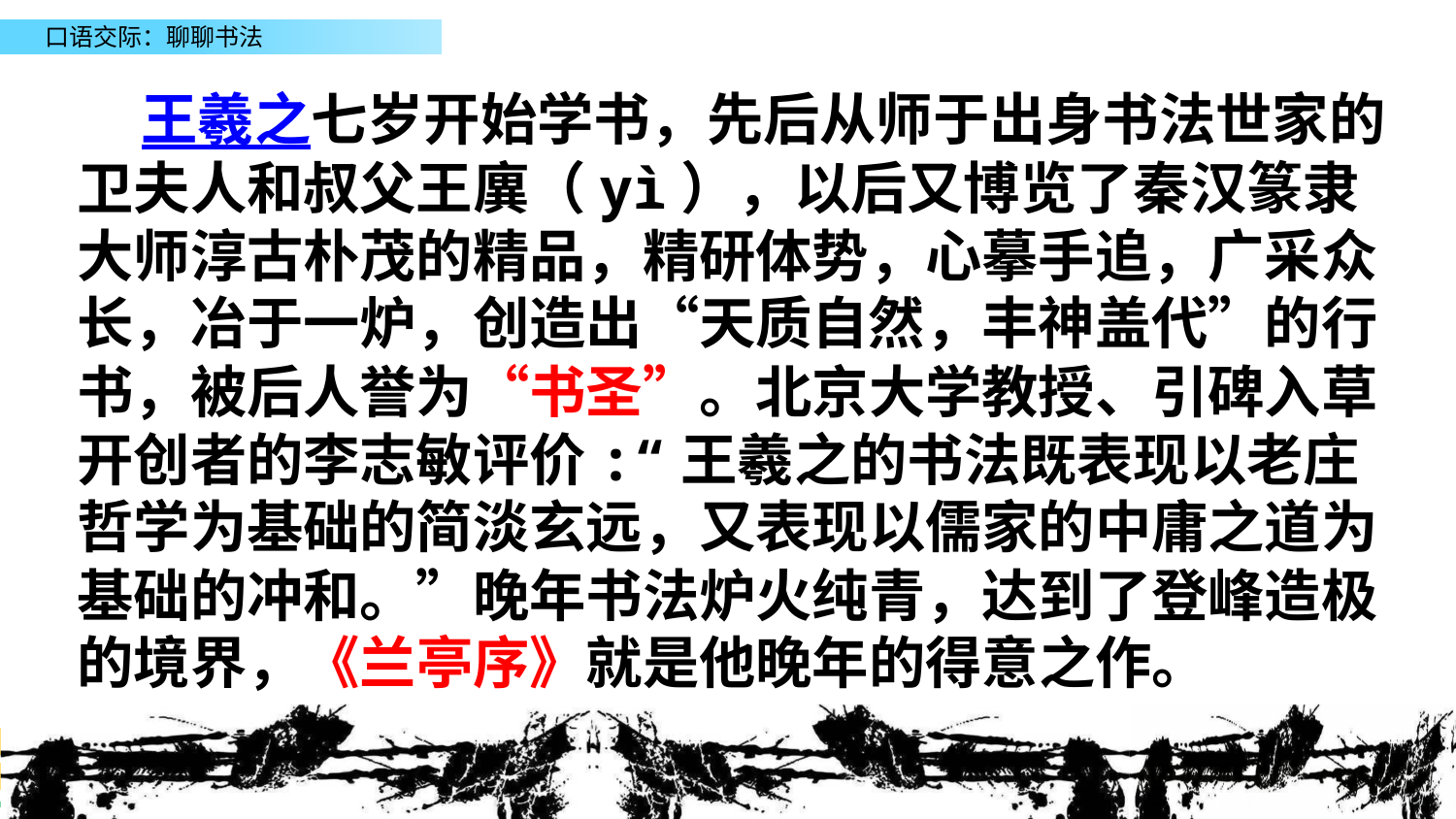

王羲之七岁开始学书，先后从师于出身书法世家的卫夫人和叔父王廙（yì），以后又博览了秦汉篆隶大师淳古朴茂的精品，精研体势，心摹手追，广采众长，冶于一炉，创造出“天质自然，丰神盖代”的行书，被后人誉为“书圣”。北京大学教授、引碑入草开创者的李志敏评价:“王羲之的书法既表现以老庄哲学为基础的简淡玄远，又表现以儒家的中庸之道为基础的冲和。”晚年书法炉火纯青，达到了登峰造极的境界，《兰亭序》就是他晚年的得意之作。